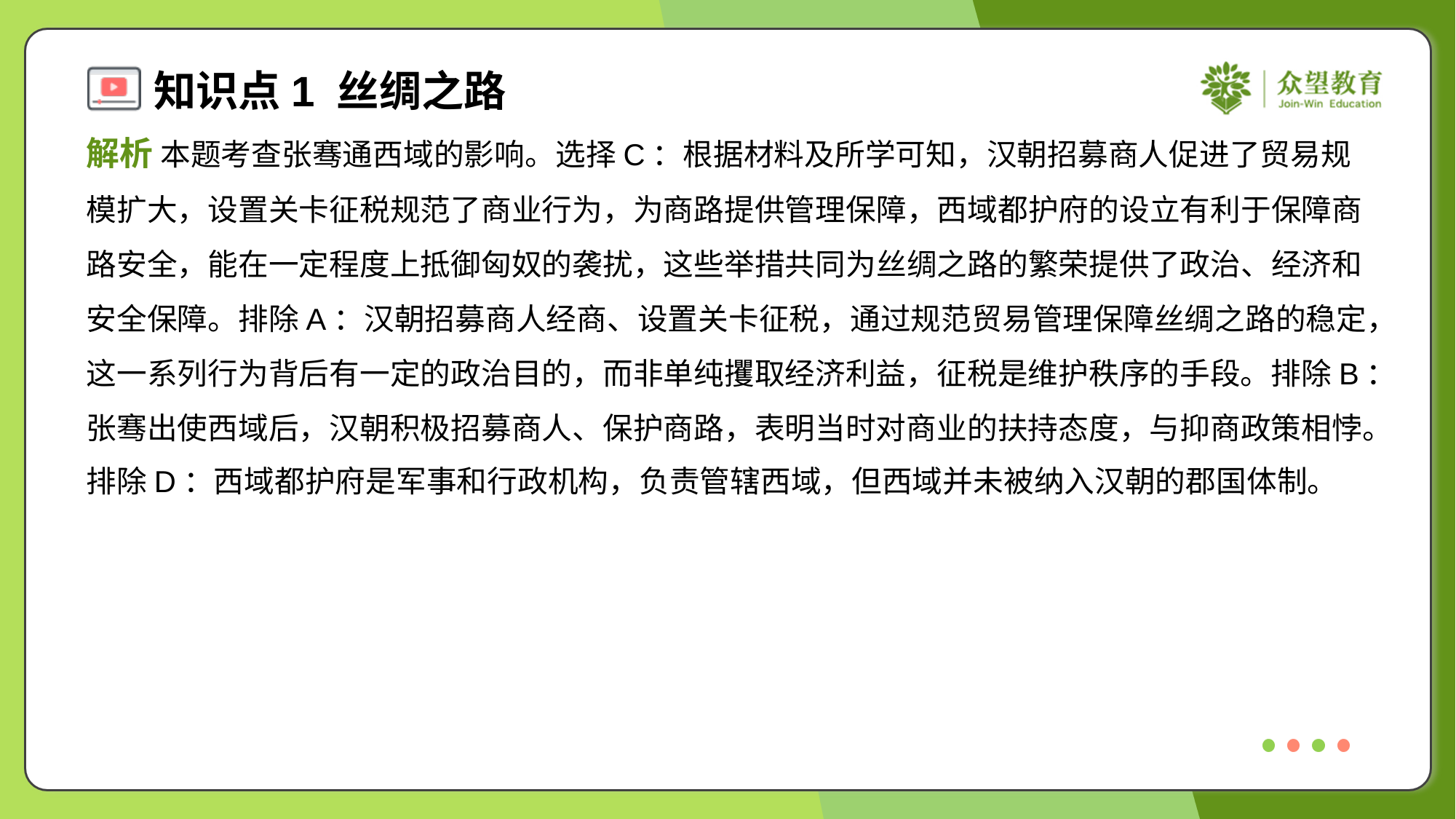

解析 本题考查张骞通西域的影响。选择C：根据材料及所学可知，汉朝招募商人促进了贸易规
模扩大，设置关卡征税规范了商业行为，为商路提供管理保障，西域都护府的设立有利于保障商
路安全，能在一定程度上抵御匈奴的袭扰，这些举措共同为丝绸之路的繁荣提供了政治、经济和
安全保障。排除A：汉朝招募商人经商、设置关卡征税，通过规范贸易管理保障丝绸之路的稳定，
这一系列行为背后有一定的政治目的，而非单纯攫取经济利益，征税是维护秩序的手段。排除B：
张骞出使西域后，汉朝积极招募商人、保护商路，表明当时对商业的扶持态度，与抑商政策相悖。
排除D：西域都护府是军事和行政机构，负责管辖西域，但西域并未被纳入汉朝的郡国体制。